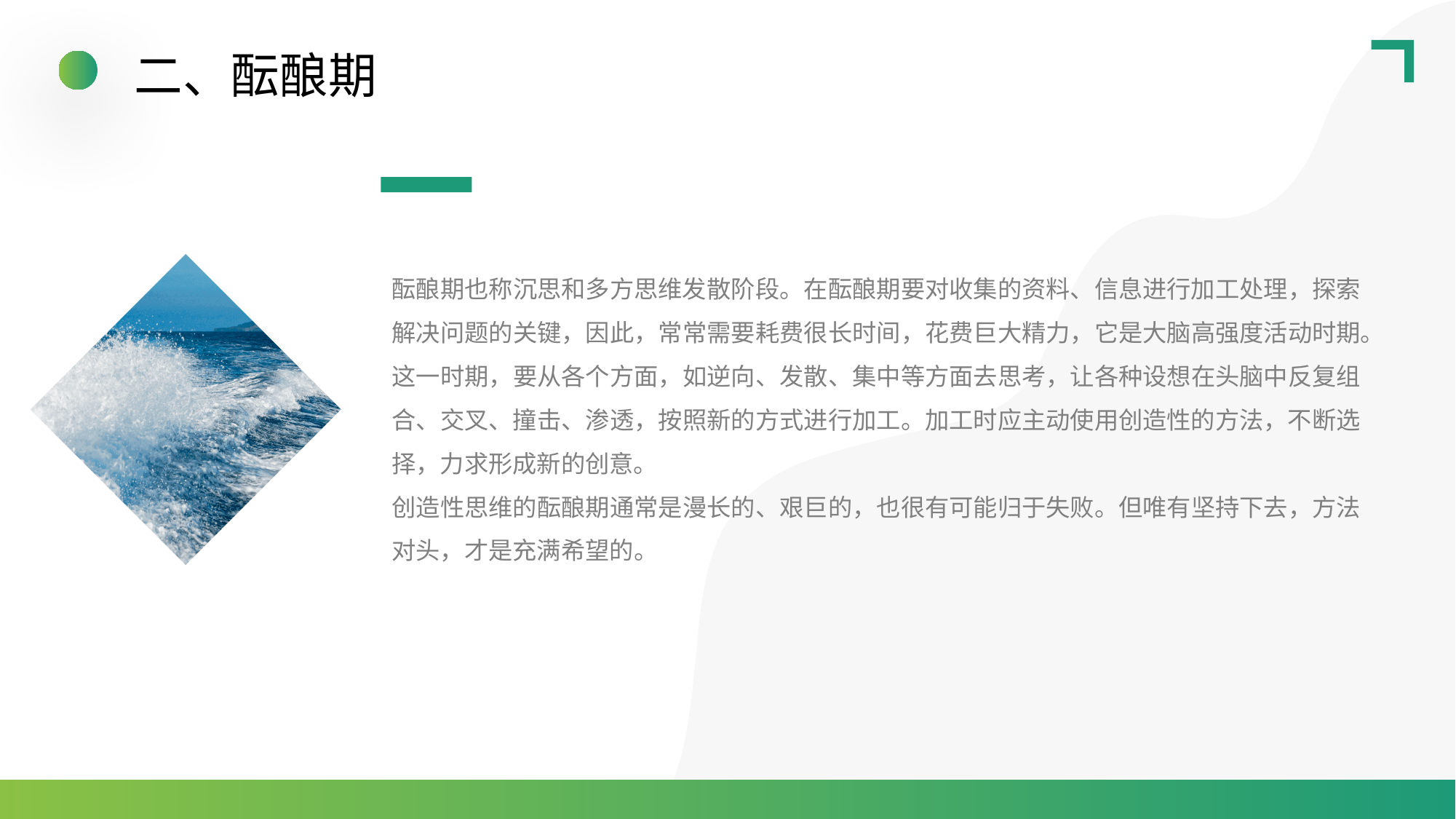

二、酝酿期

酝酿期也称沉思和多方思维发散阶段。在酝酿期要对收集的资料、信息进行加工处理，探索解决问题的关键，因此，常常需要耗费很长时间，花费巨大精力，它是大脑高强度活动时期。这一时期，要从各个方面，如逆向、发散、集中等方面去思考，让各种设想在头脑中反复组合、交叉、撞击、渗透，按照新的方式进行加工。加工时应主动使用创造性的方法，不断选择，力求形成新的创意。
创造性思维的酝酿期通常是漫长的、艰巨的，也很有可能归于失败。但唯有坚持下去，方法对头，才是充满希望的。